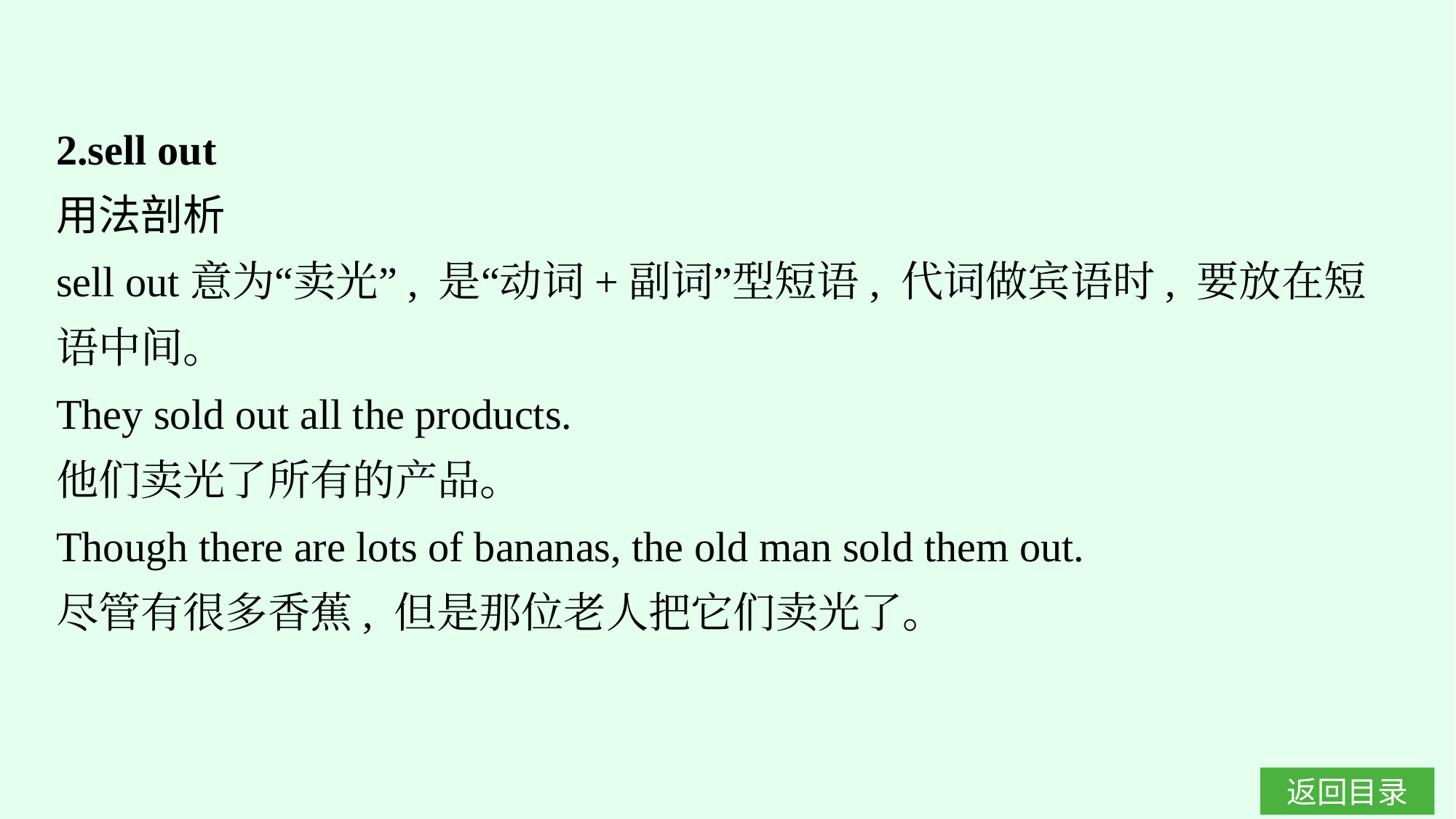

2.sell out
用法剖析
sell out意为“卖光”, 是“动词+副词”型短语, 代词做宾语时, 要放在短语中间。
They sold out all the products.
他们卖光了所有的产品。
Though there are lots of bananas, the old man sold them out.
尽管有很多香蕉, 但是那位老人把它们卖光了。